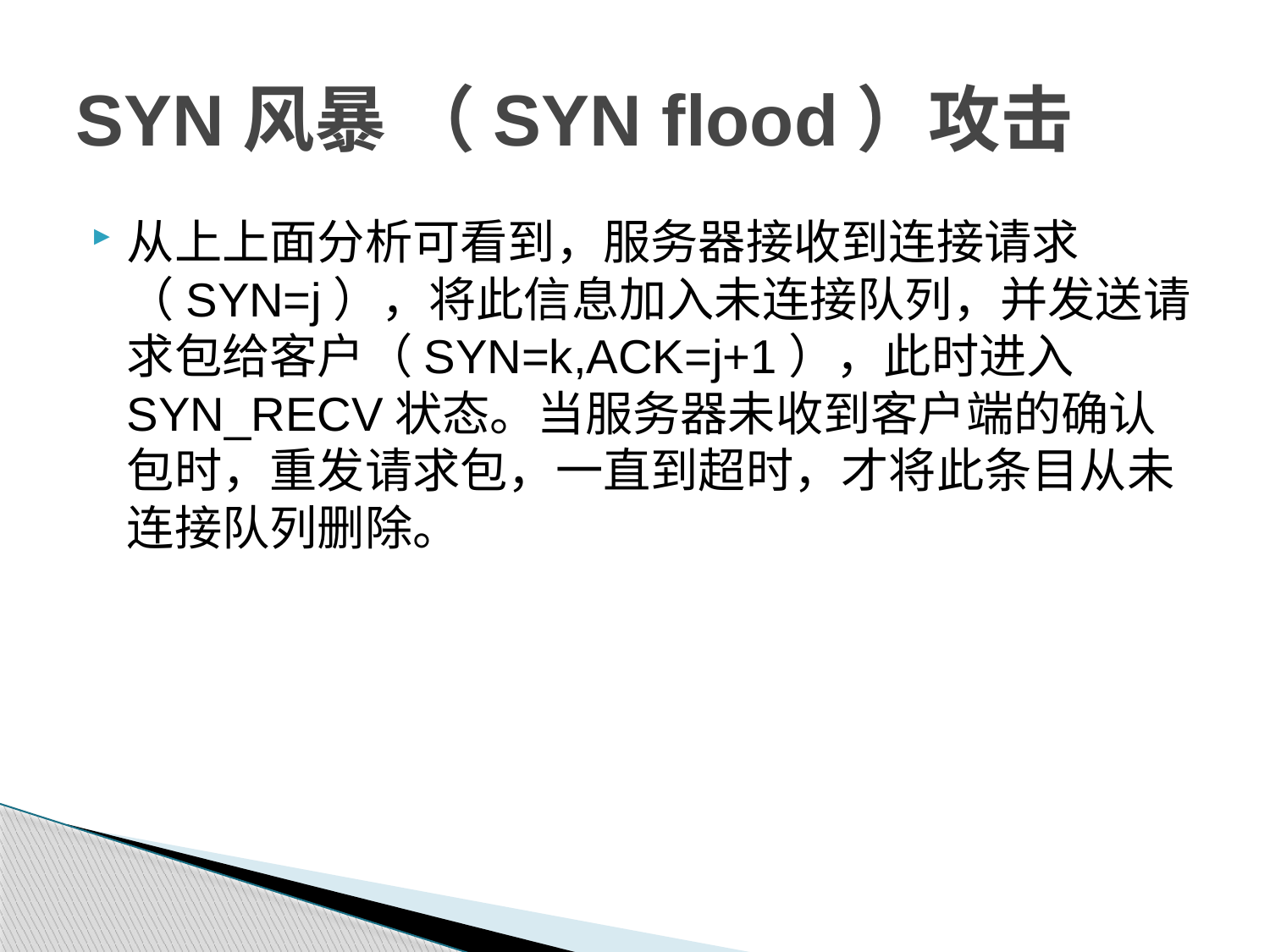

# SYN风暴 （SYN flood）攻击
从上上面分析可看到，服务器接收到连接请求（SYN=j），将此信息加入未连接队列，并发送请求包给客户（SYN=k,ACK=j+1），此时进入SYN_RECV状态。当服务器未收到客户端的确认包时，重发请求包，一直到超时，才将此条目从未连接队列删除。